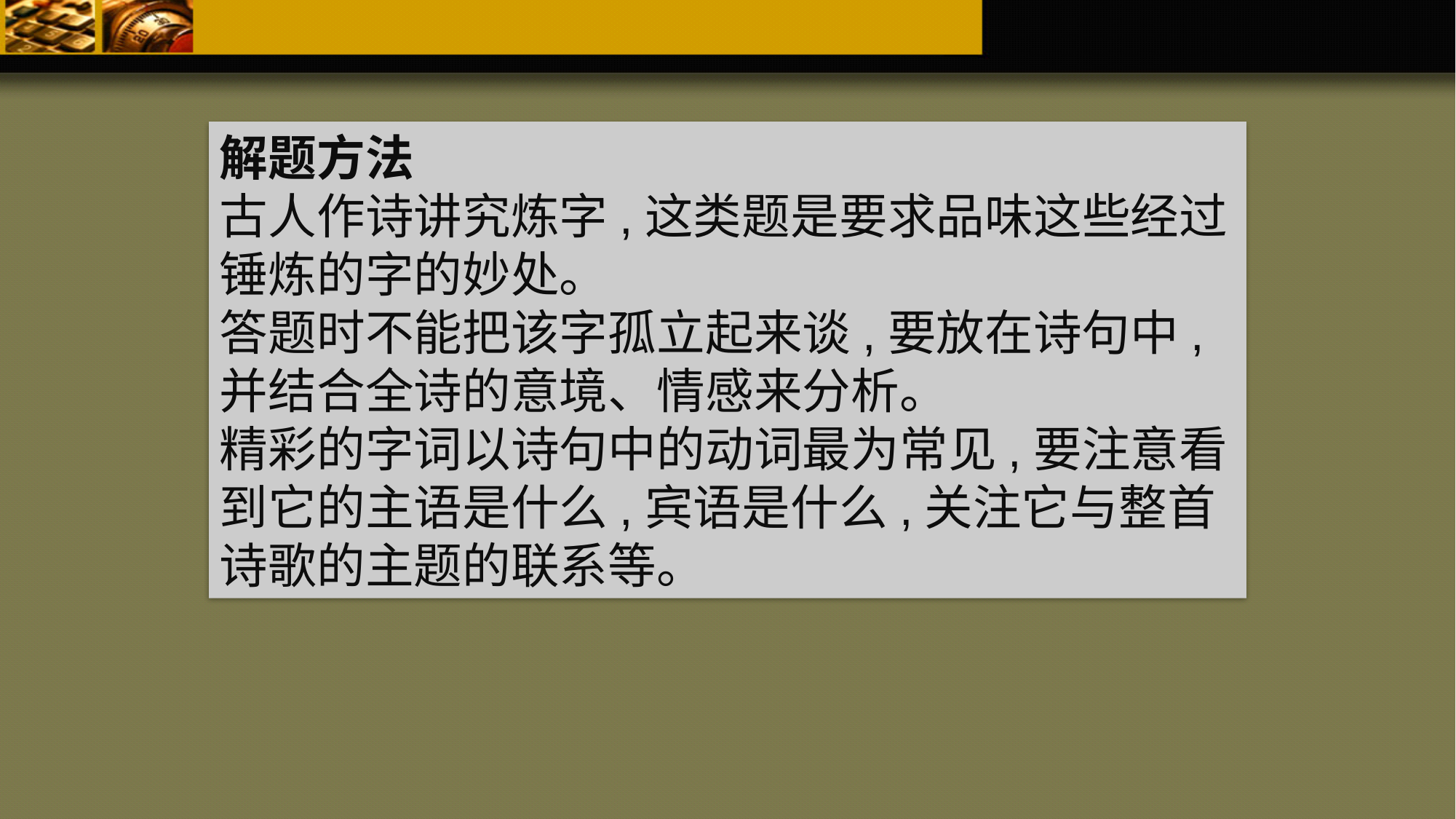

解题方法
古人作诗讲究炼字,这类题是要求品味这些经过锤炼的字的妙处。
答题时不能把该字孤立起来谈,要放在诗句中,并结合全诗的意境、情感来分析。
精彩的字词以诗句中的动词最为常见,要注意看到它的主语是什么,宾语是什么,关注它与整首诗歌的主题的联系等。